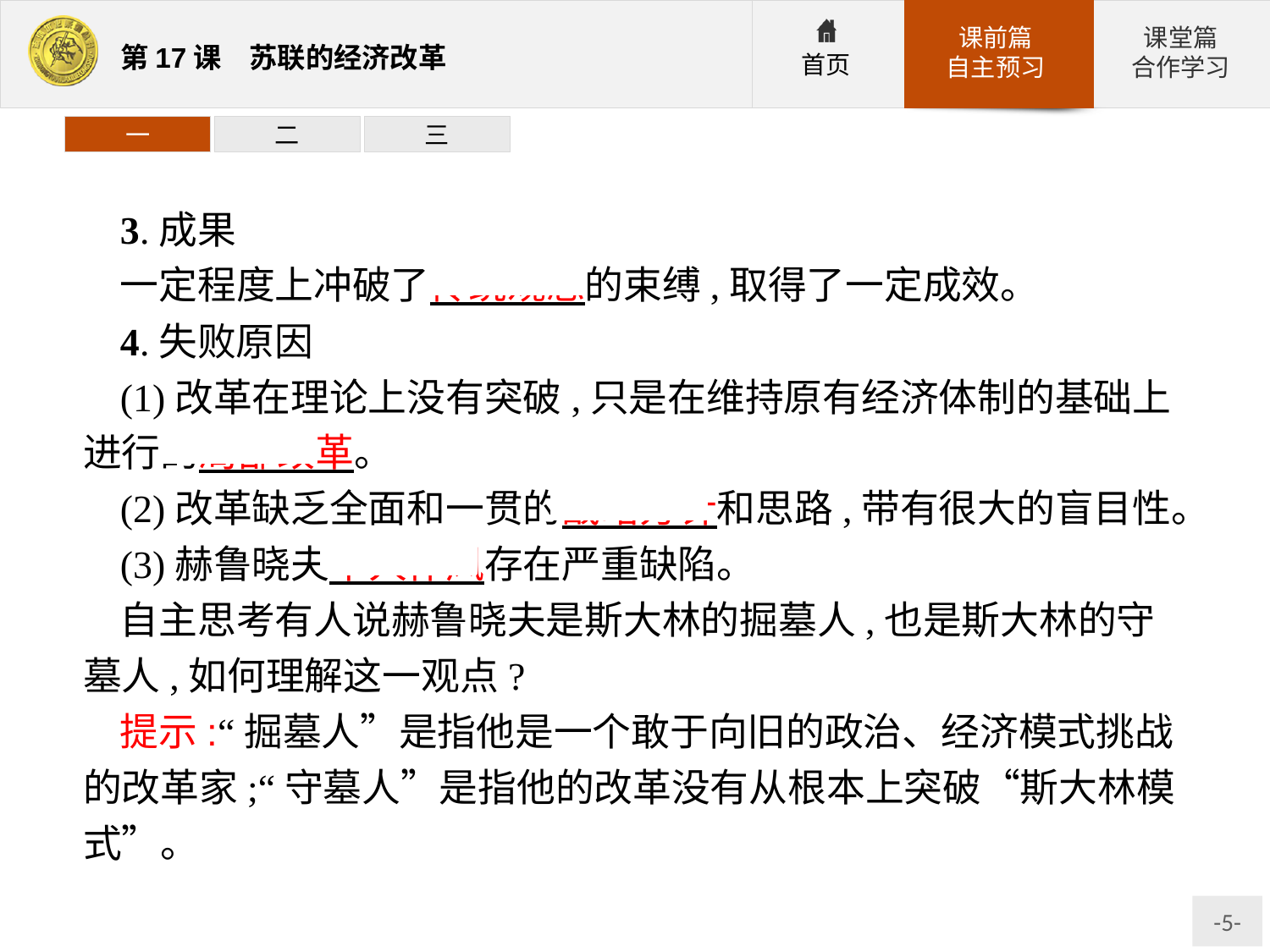

一
二
三
3.成果
一定程度上冲破了传统观念的束缚,取得了一定成效。
4.失败原因
(1)改革在理论上没有突破,只是在维持原有经济体制的基础上进行的局部改革。
(2)改革缺乏全面和一贯的战略方针和思路,带有很大的盲目性。
(3)赫鲁晓夫个人作风存在严重缺陷。
自主思考有人说赫鲁晓夫是斯大林的掘墓人,也是斯大林的守墓人,如何理解这一观点?
提示:“掘墓人”是指他是一个敢于向旧的政治、经济模式挑战的改革家;“守墓人”是指他的改革没有从根本上突破“斯大林模式”。